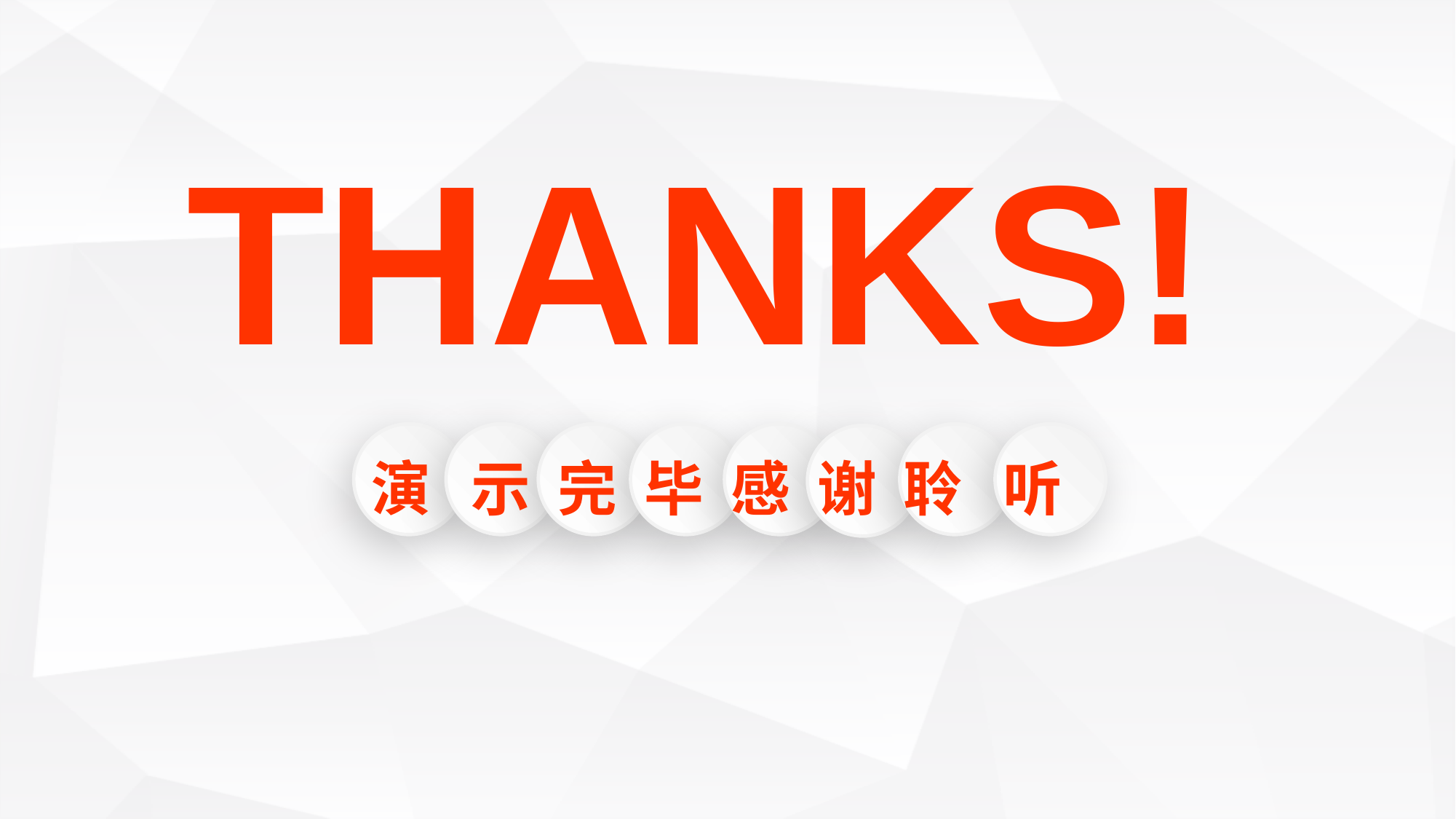

THANKS!

演   示  完  毕  感  谢  聆   听
延时符